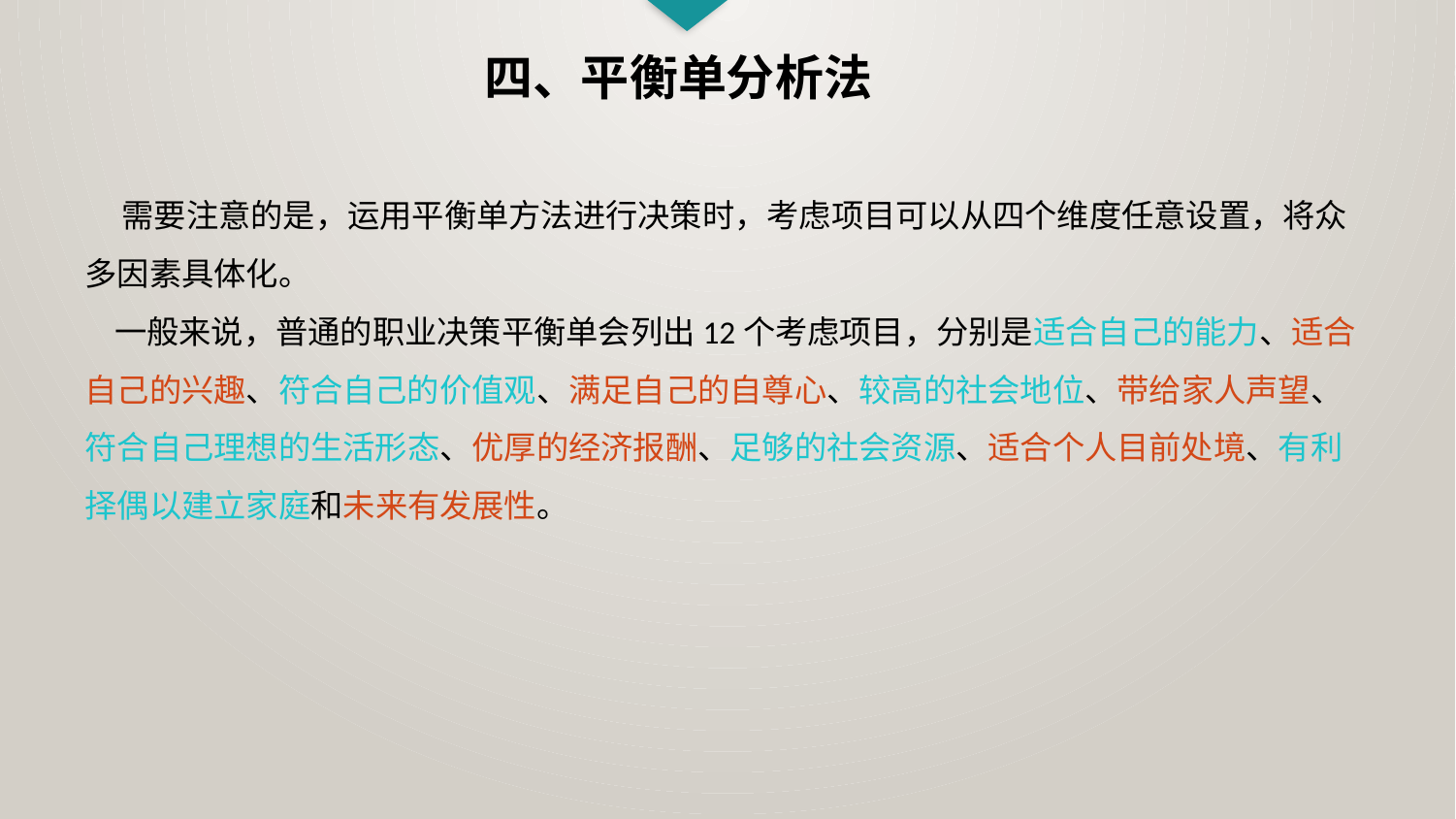

四、平衡单分析法
    需要注意的是，运用平衡单方法进行决策时，考虑项目可以从四个维度任意设置，将众多因素具体化。
   一般来说，普通的职业决策平衡单会列出12个考虑项目，分别是适合自己的能力、适合自己的兴趣、符合自己的价值观、满足自己的自尊心、较高的社会地位、带给家人声望、符合自己理想的生活形态、优厚的经济报酬、足够的社会资源、适合个人目前处境、有利择偶以建立家庭和未来有发展性。
54